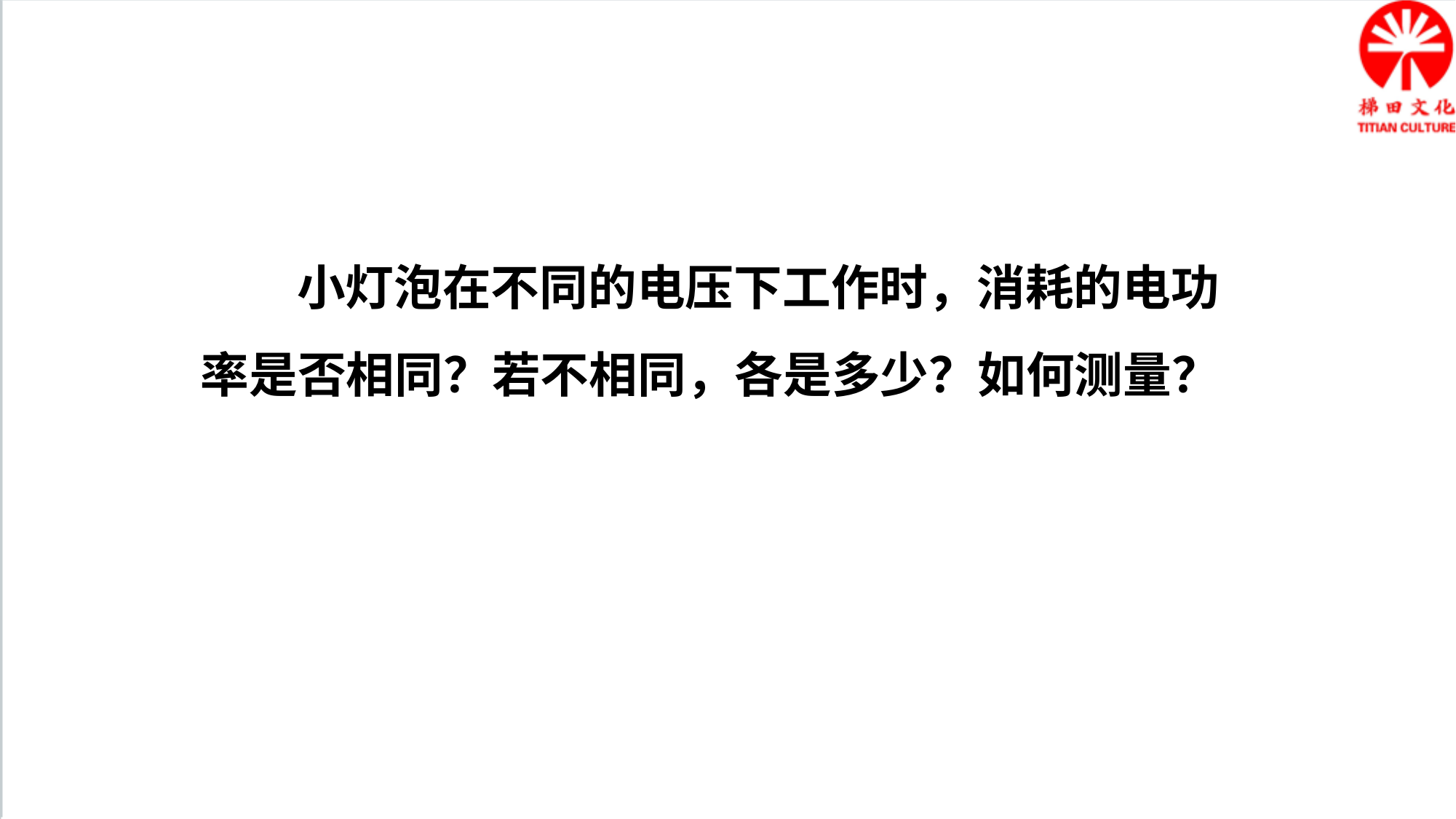

小灯泡在不同的电压下工作时，消耗的电功率是否相同？若不相同，各是多少？如何测量？